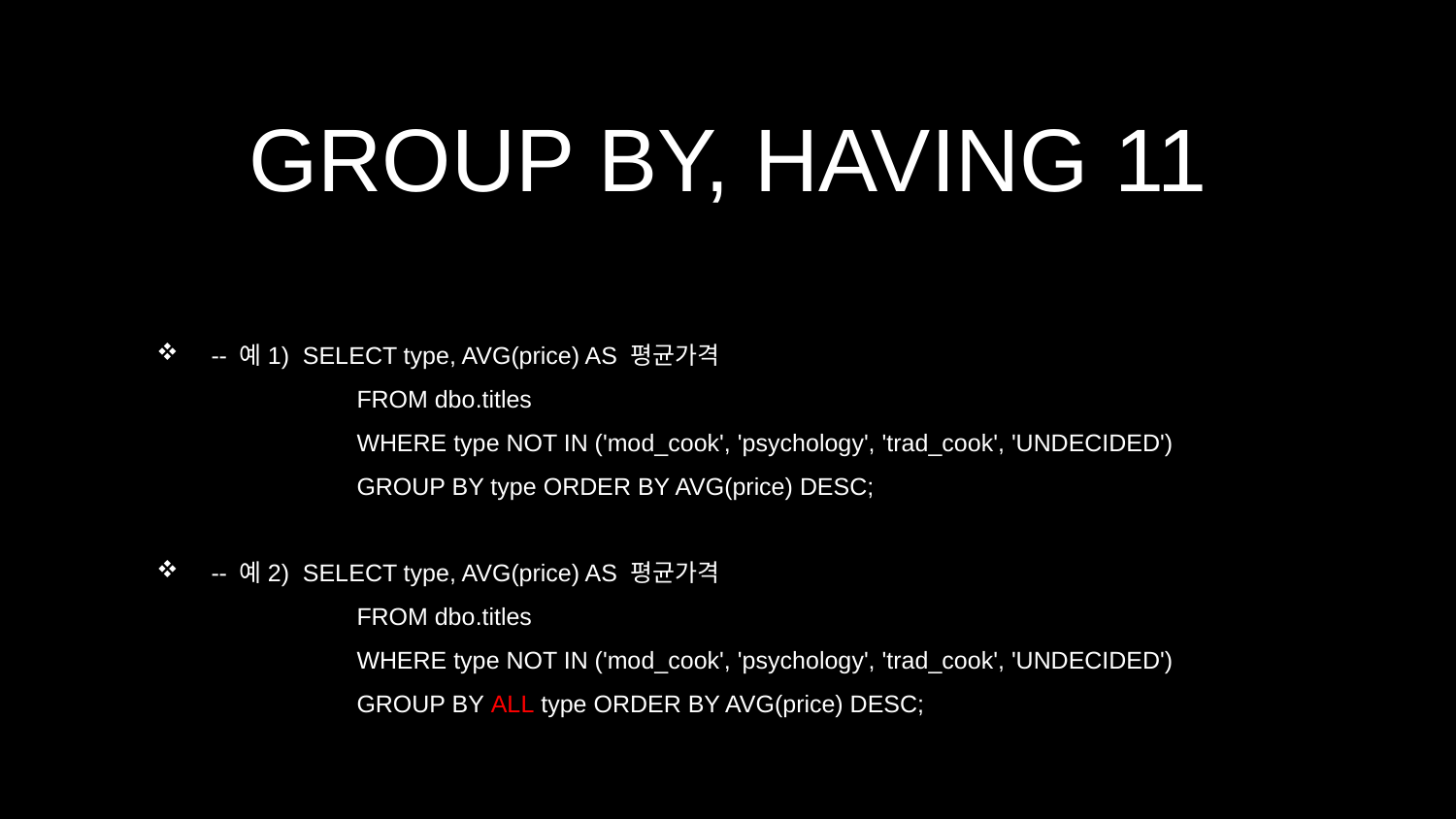

# GROUP BY, HAVING 11
-- 예1)  SELECT type, AVG(price) AS 평균가격
	FROM dbo.titles
	WHERE type NOT IN ('mod_cook', 'psychology', 'trad_cook', 'UNDECIDED')
	GROUP BY type ORDER BY AVG(price) DESC;

-- 예2)  SELECT type, AVG(price) AS 평균가격
	FROM dbo.titles
	WHERE type NOT IN ('mod_cook', 'psychology', 'trad_cook', 'UNDECIDED')
	GROUP BY ALL type ORDER BY AVG(price) DESC;